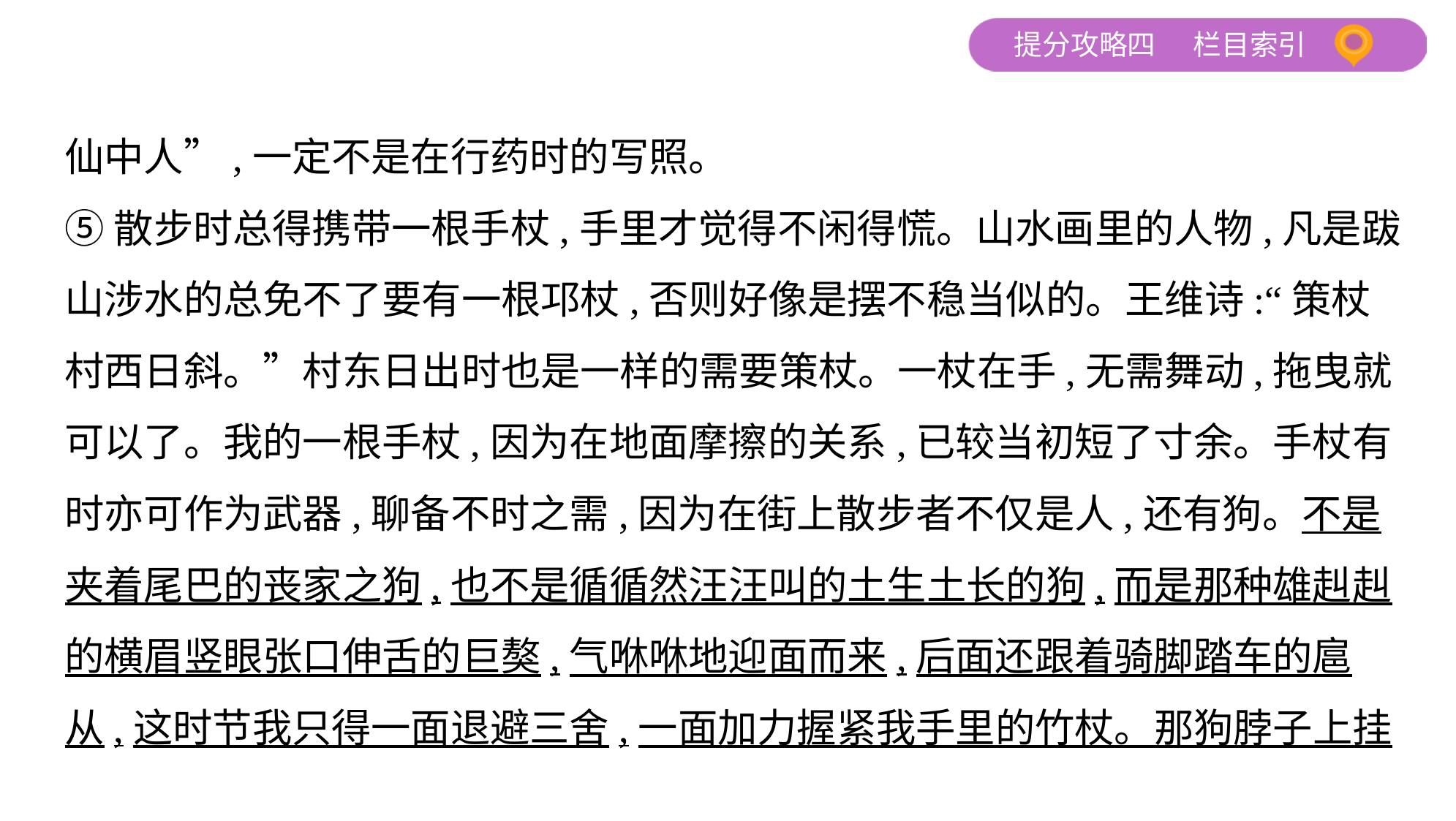

仙中人”,一定不是在行药时的写照。
⑤散步时总得携带一根手杖,手里才觉得不闲得慌。山水画里的人物,凡是跋
山涉水的总免不了要有一根邛杖,否则好像是摆不稳当似的。王维诗:“策杖
村西日斜。”村东日出时也是一样的需要策杖。一杖在手,无需舞动,拖曳就
可以了。我的一根手杖,因为在地面摩擦的关系,已较当初短了寸余。手杖有
时亦可作为武器,聊备不时之需,因为在街上散步者不仅是人,还有狗。不是
夹着尾巴的丧家之狗,也不是循循然汪汪叫的土生土长的狗,而是那种雄赳赳
的横眉竖眼张口伸舌的巨獒,气咻咻地迎面而来,后面还跟着骑脚踏车的扈
从,这时节我只得一面退避三舍,一面加力握紧我手里的竹杖。那狗脖子上挂